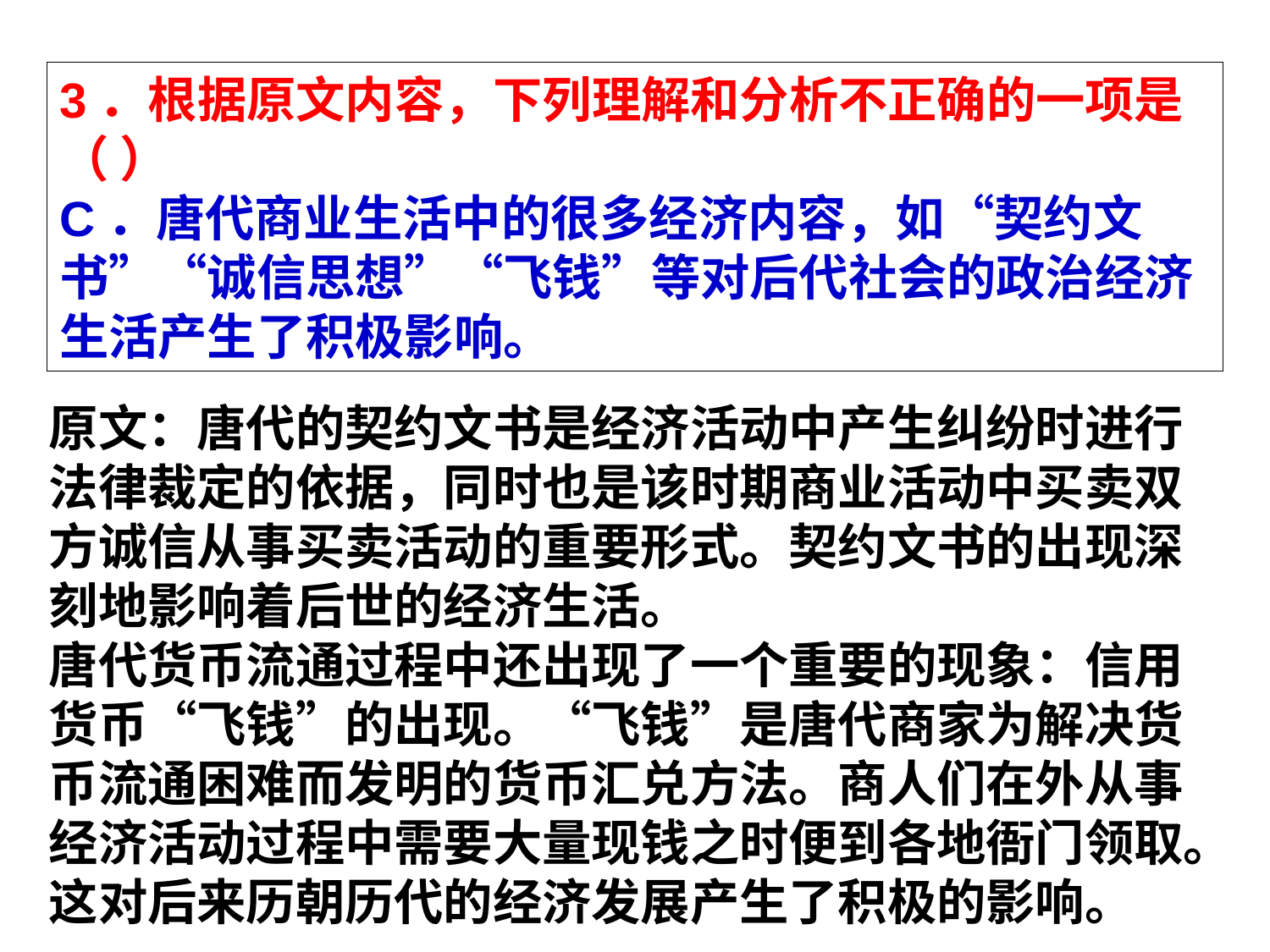

3．根据原文内容，下列理解和分析不正确的一项是（ ）
C．唐代商业生活中的很多经济内容，如“契约文书”“诚信思想”“飞钱”等对后代社会的政治经济 生活产生了积极影响。
原文：唐代的契约文书是经济活动中产生纠纷时进行法律裁定的依据，同时也是该时期商业活动中买卖双方诚信从事买卖活动的重要形式。契约文书的出现深刻地影响着后世的经济生活。
唐代货币流通过程中还出现了一个重要的现象：信用货币“飞钱”的出现。“飞钱”是唐代商家为解决货币流通困难而发明的货币汇兑方法。商人们在外从事经济活动过程中需要大量现钱之时便到各地衙门领取。这对后来历朝历代的经济发展产生了积极的影响。